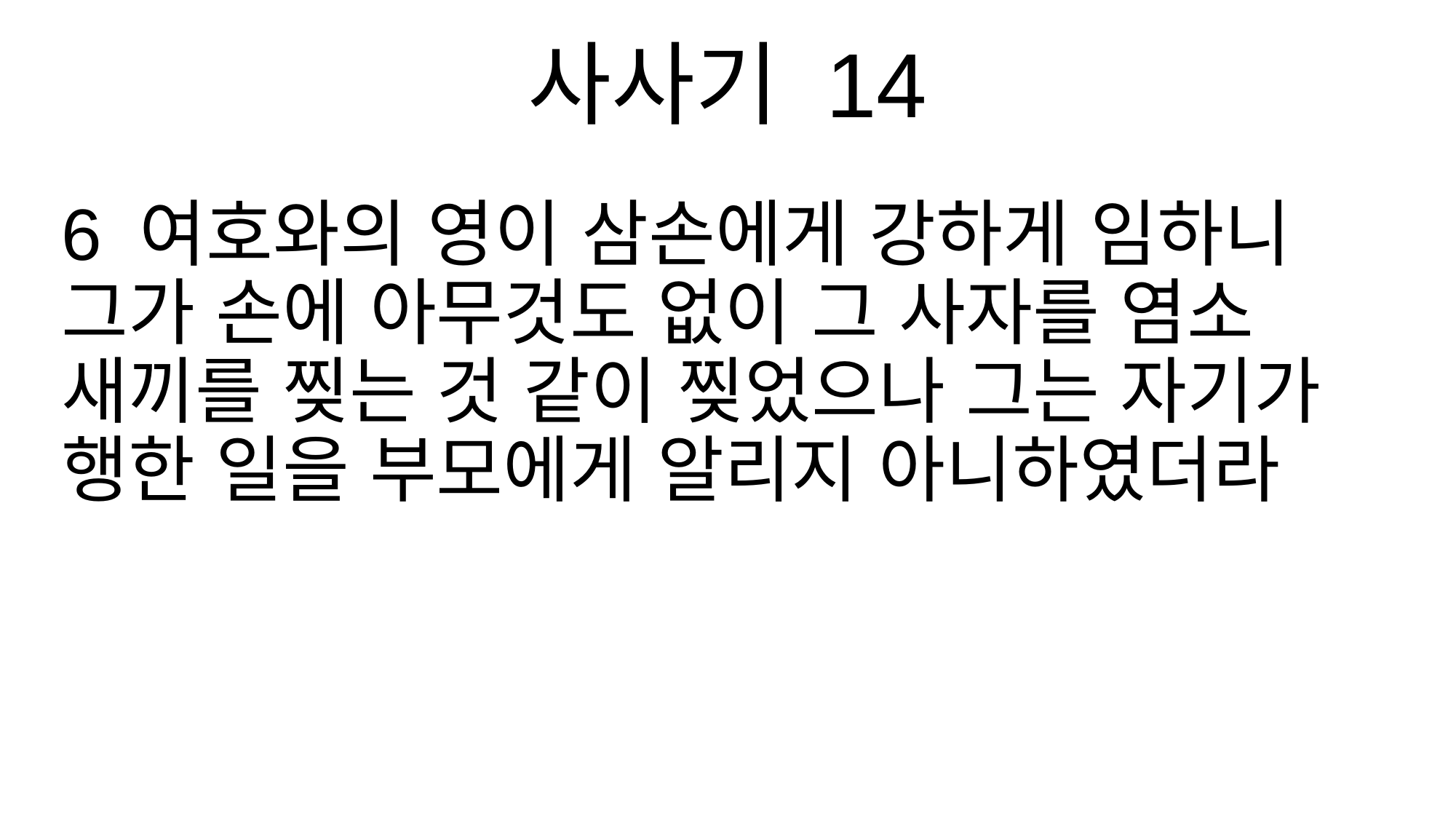

사사기 14
6 여호와의 영이 삼손에게 강하게 임하니 그가 손에 아무것도 없이 그 사자를 염소 새끼를 찢는 것 같이 찢었으나 그는 자기가 행한 일을 부모에게 알리지 아니하였더라